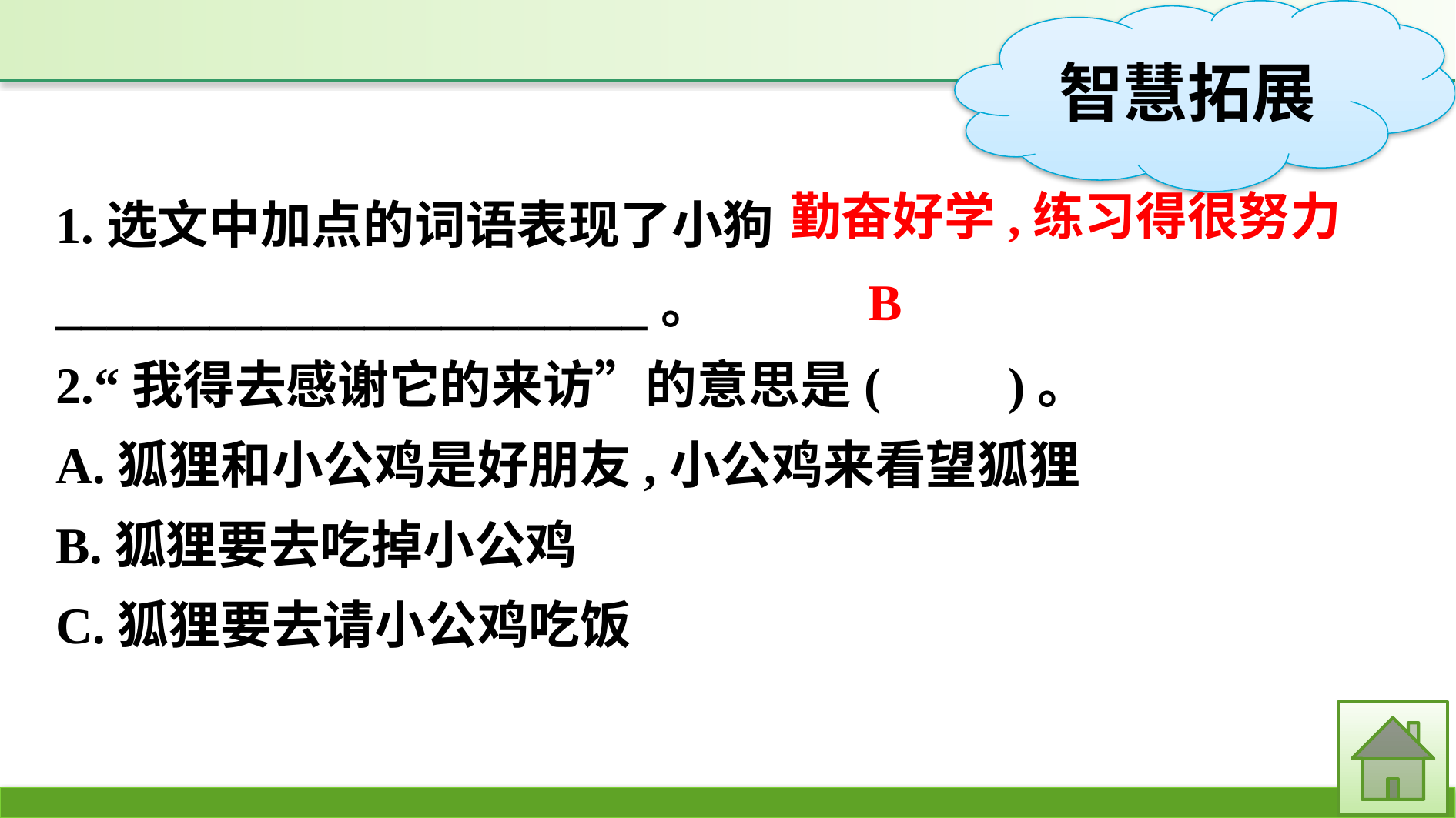

1.选文中加点的词语表现了小狗_______________________。
2.“我得去感谢它的来访”的意思是(　　)。
A.狐狸和小公鸡是好朋友,小公鸡来看望狐狸
B.狐狸要去吃掉小公鸡
C.狐狸要去请小公鸡吃饭
勤奋好学,练习得很努力
B